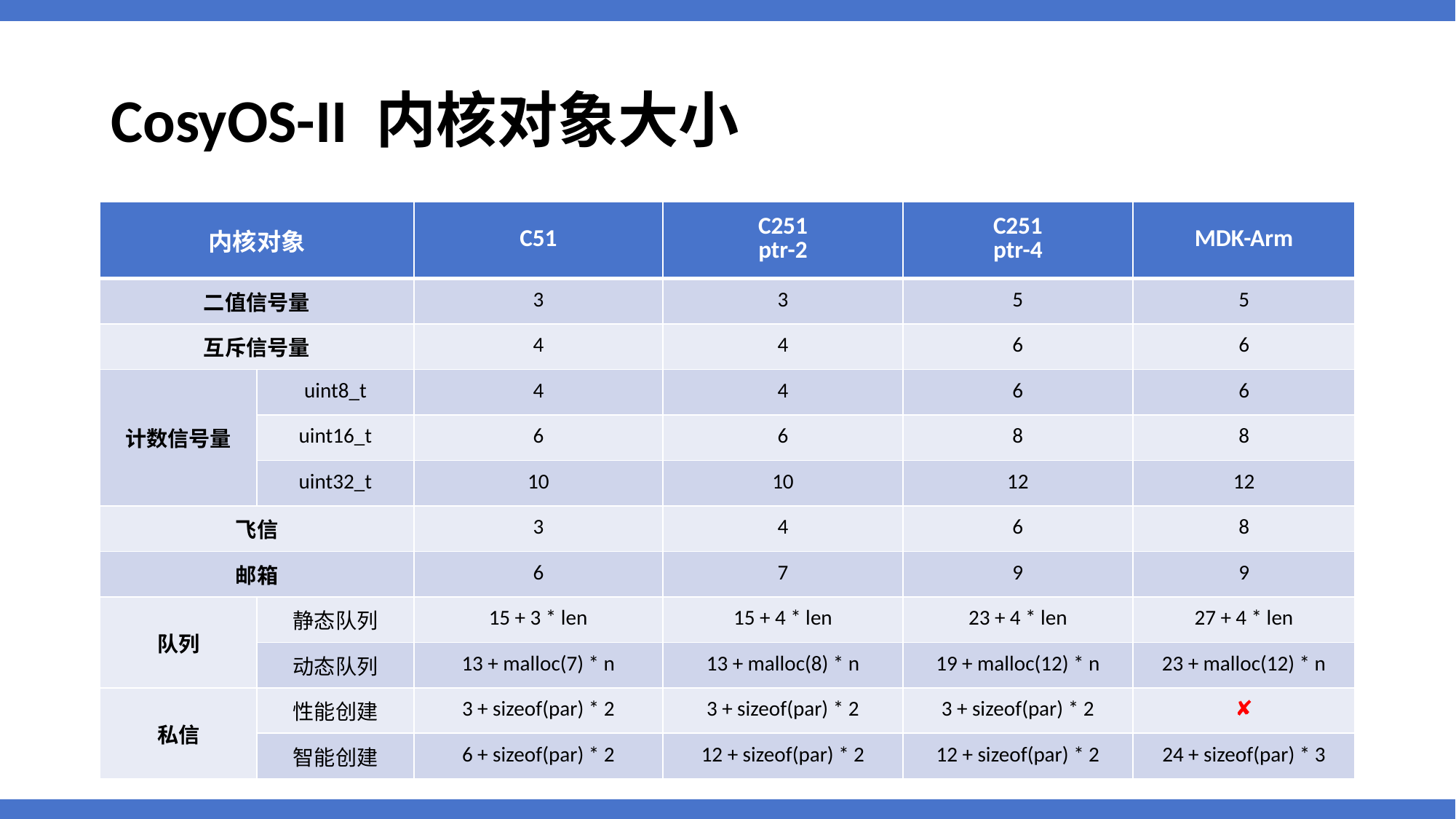

# CosyOS-II 内核对象大小
| 内核对象 |  | C51 | C251 ptr-2 | C251 ptr-4 | MDK-Arm |
| --- | --- | --- | --- | --- | --- |
| 二值信号量 |  | 3 | 3 | 5 | 5 |
| 互斥信号量 |  | 4 | 4 | 6 | 6 |
| 计数信号量 | uint8\_t | 4 | 4 | 6 | 6 |
|  | uint16\_t | 6 | 6 | 8 | 8 |
|  | uint32\_t | 10 | 10 | 12 | 12 |
| 飞信 |  | 3 | 4 | 6 | 8 |
| 邮箱 |  | 6 | 7 | 9 | 9 |
| 队列 | 静态队列 | 15 + 3 \* len | 15 + 4 \* len | 23 + 4 \* len | 27 + 4 \* len |
|  | 动态队列 | 13 + malloc(7) \* n | 13 + malloc(8) \* n | 19 + malloc(12) \* n | 23 + malloc(12) \* n |
| 私信 | 性能创建 | 3 + sizeof(par) \* 2 | 3 + sizeof(par) \* 2 | 3 + sizeof(par) \* 2 | ✘ |
|  | 智能创建 | 6 + sizeof(par) \* 2 | 12 + sizeof(par) \* 2 | 12 + sizeof(par) \* 2 | 24 + sizeof(par) \* 3 |